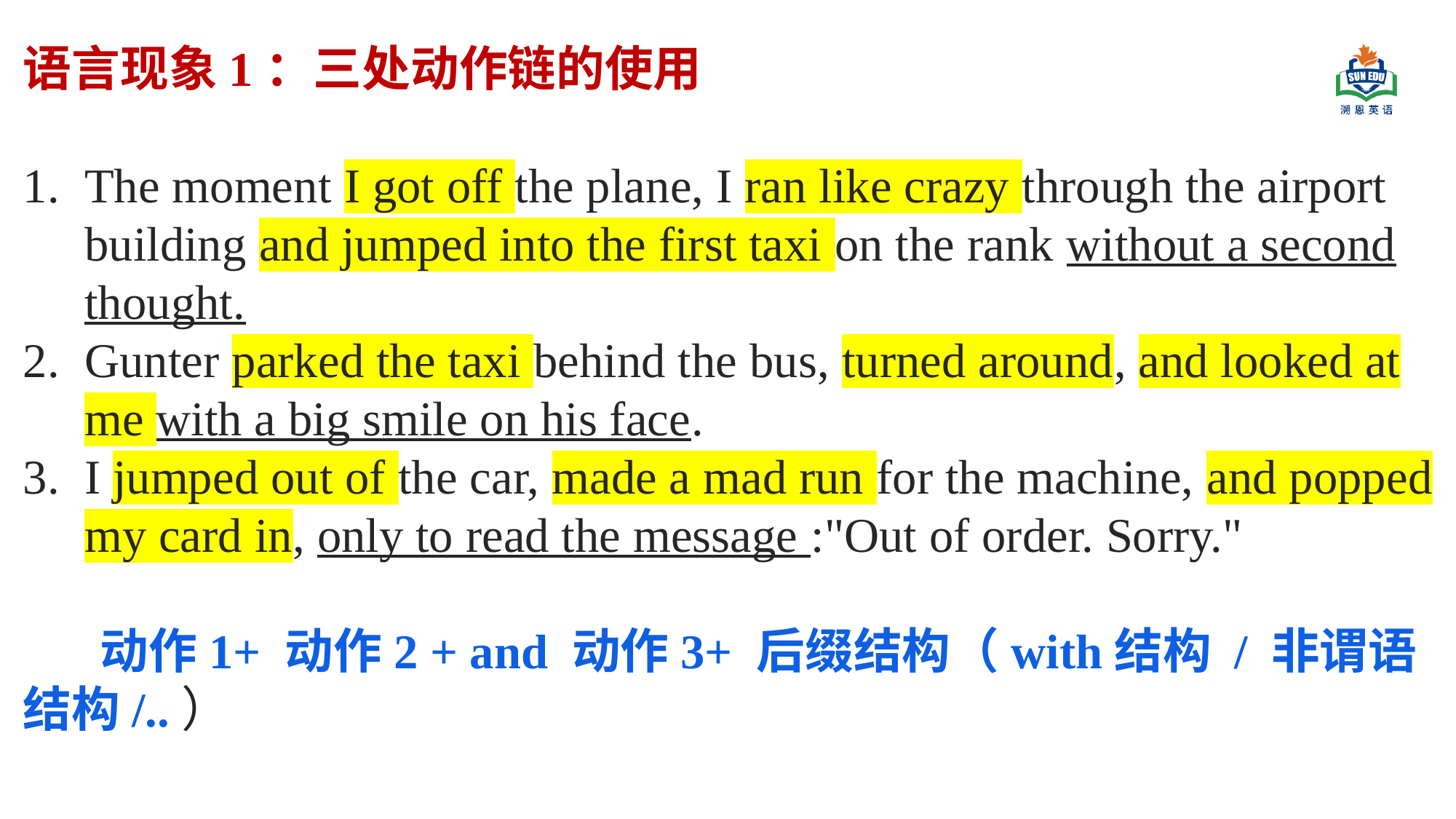

语言现象1：三处动作链的使用

The moment I got off the plane, I ran like crazy through the airport building and jumped into the first taxi on the rank without a second thought.
Gunter parked the taxi behind the bus, turned around, and looked at me with a big smile on his face.
I jumped out of the car, made a mad run for the machine, and popped my card in, only to read the message :"Out of order. Sorry."

      动作1+ 动作2 + and 动作3+ 后缀结构（with结构 / 非谓语结构/..）